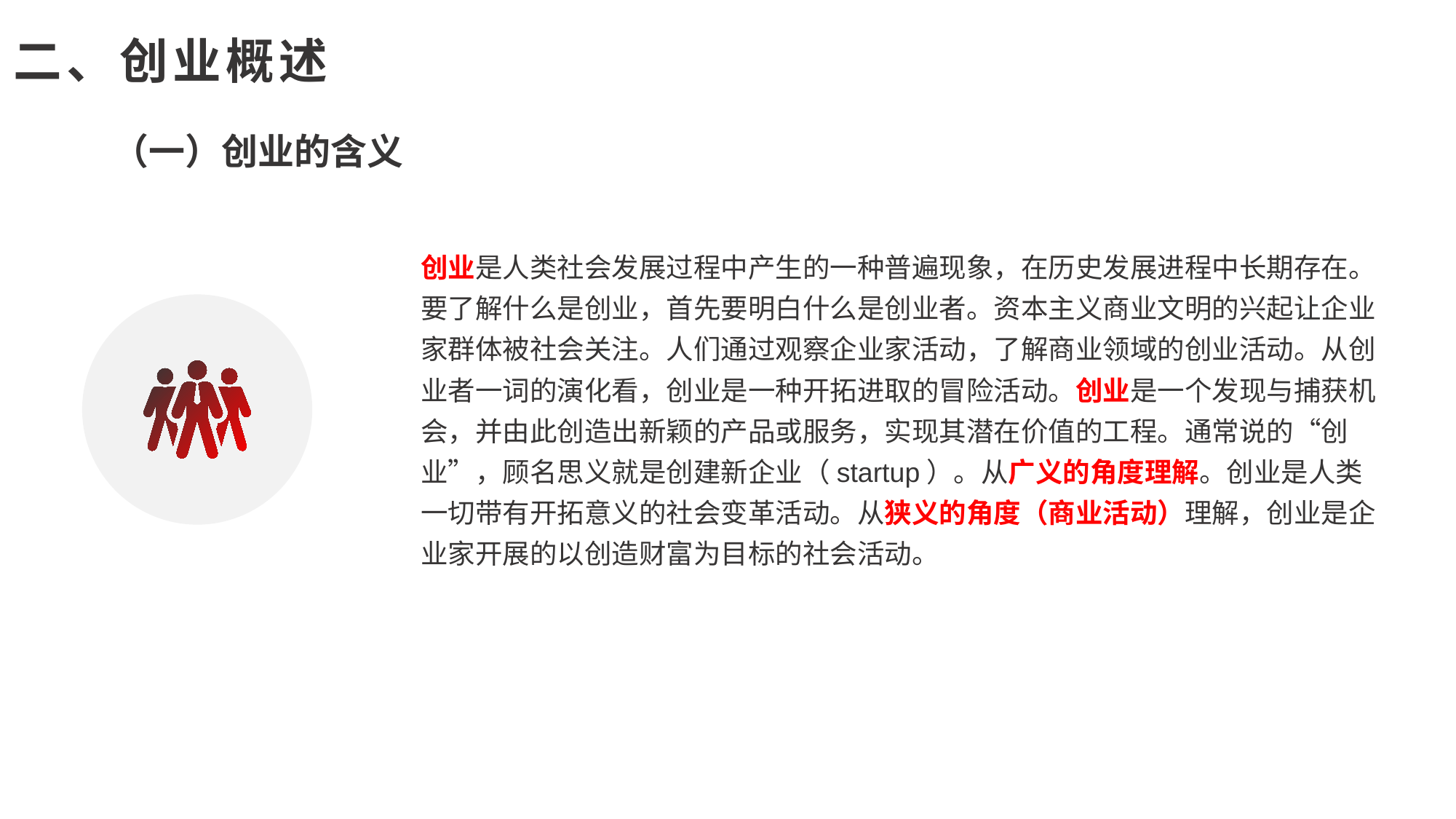

二、创业概述
（一）创业的含义
创业是人类社会发展过程中产生的一种普遍现象，在历史发展进程中长期存在。
要了解什么是创业，首先要明白什么是创业者。资本主义商业文明的兴起让企业
家群体被社会关注。人们通过观察企业家活动，了解商业领域的创业活动。从创业者一词的演化看，创业是一种开拓进取的冒险活动。创业是一个发现与捕获机会，并由此创造出新颖的产品或服务，实现其潜在价值的工程。通常说的“创业”，顾名思义就是创建新企业（startup）。从广义的角度理解。创业是人类一切带有开拓意义的社会变革活动。从狭义的角度（商业活动）理解，创业是企业家开展的以创造财富为目标的社会活动。